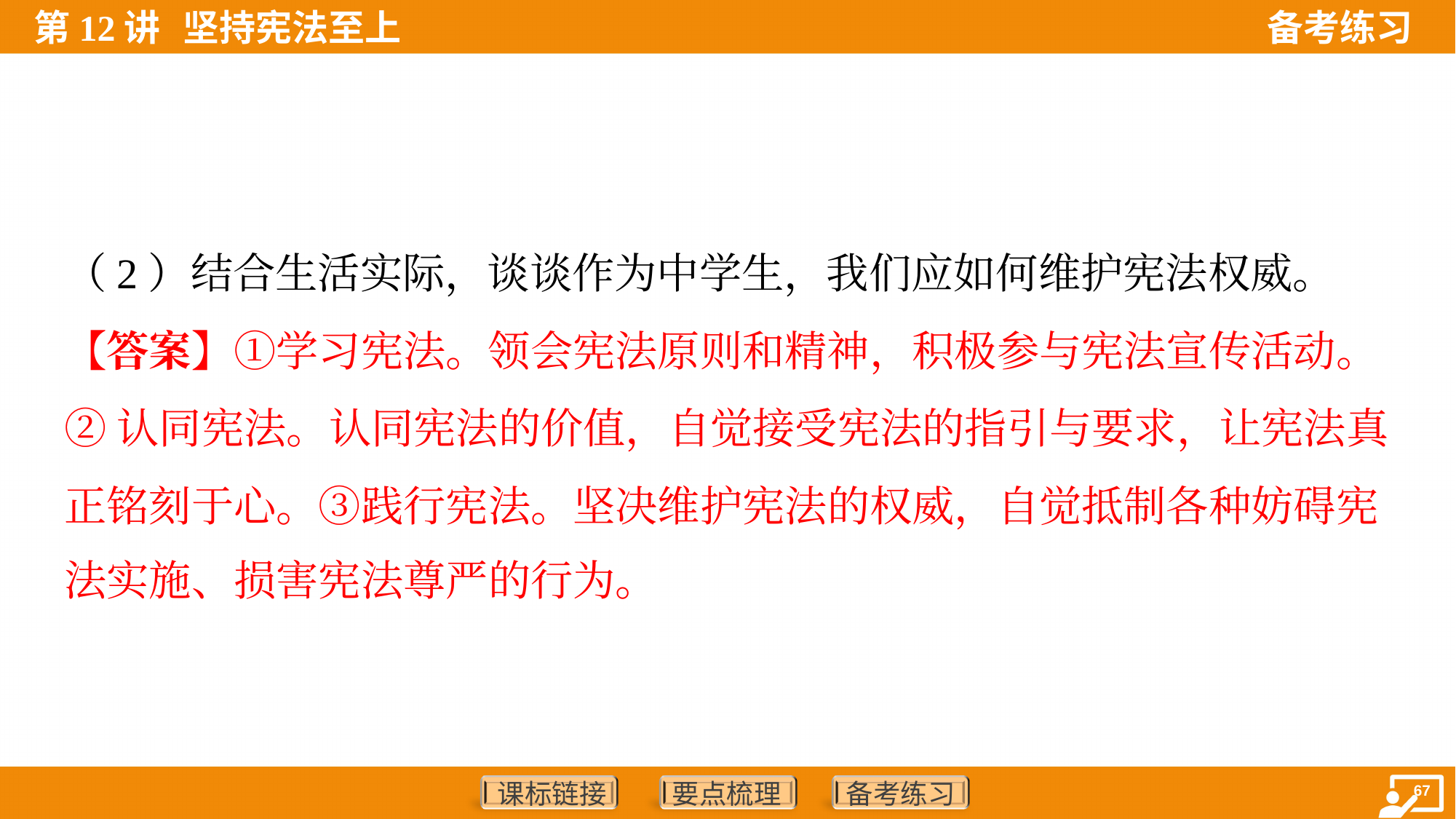

（2）结合生活实际，谈谈作为中学生，我们应如何维护宪法权威。
【答案】①学习宪法。领会宪法原则和精神，积极参与宪法宣传活动。
②认同宪法。认同宪法的价值，自觉接受宪法的指引与要求，让宪法真
正铭刻于心。③践行宪法。坚决维护宪法的权威，自觉抵制各种妨碍宪
法实施、损害宪法尊严的行为。